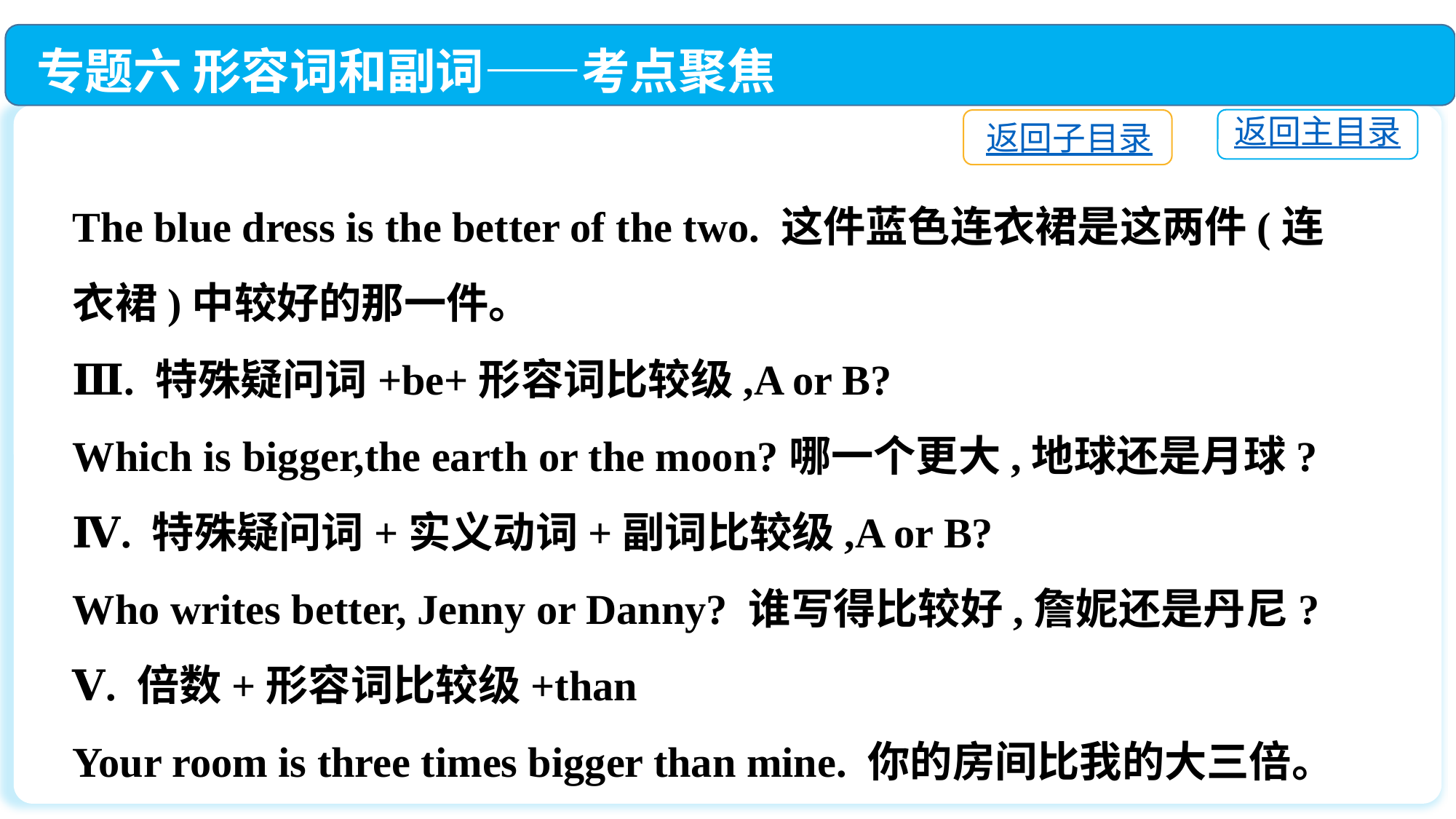

专题六 形容词和副词——考点聚焦

返回主目录

返回子目录
The blue dress is the better of the two. 这件蓝色连衣裙是这两件(连衣裙)中较好的那一件。
Ⅲ. 特殊疑问词+be+形容词比较级,A or B?
Which is bigger,the earth or the moon?哪一个更大,地球还是月球?
Ⅳ. 特殊疑问词+实义动词+副词比较级,A or B?
Who writes better, Jenny or Danny? 谁写得比较好,詹妮还是丹尼?
Ⅴ. 倍数+形容词比较级+than
Your room is three times bigger than mine. 你的房间比我的大三倍。